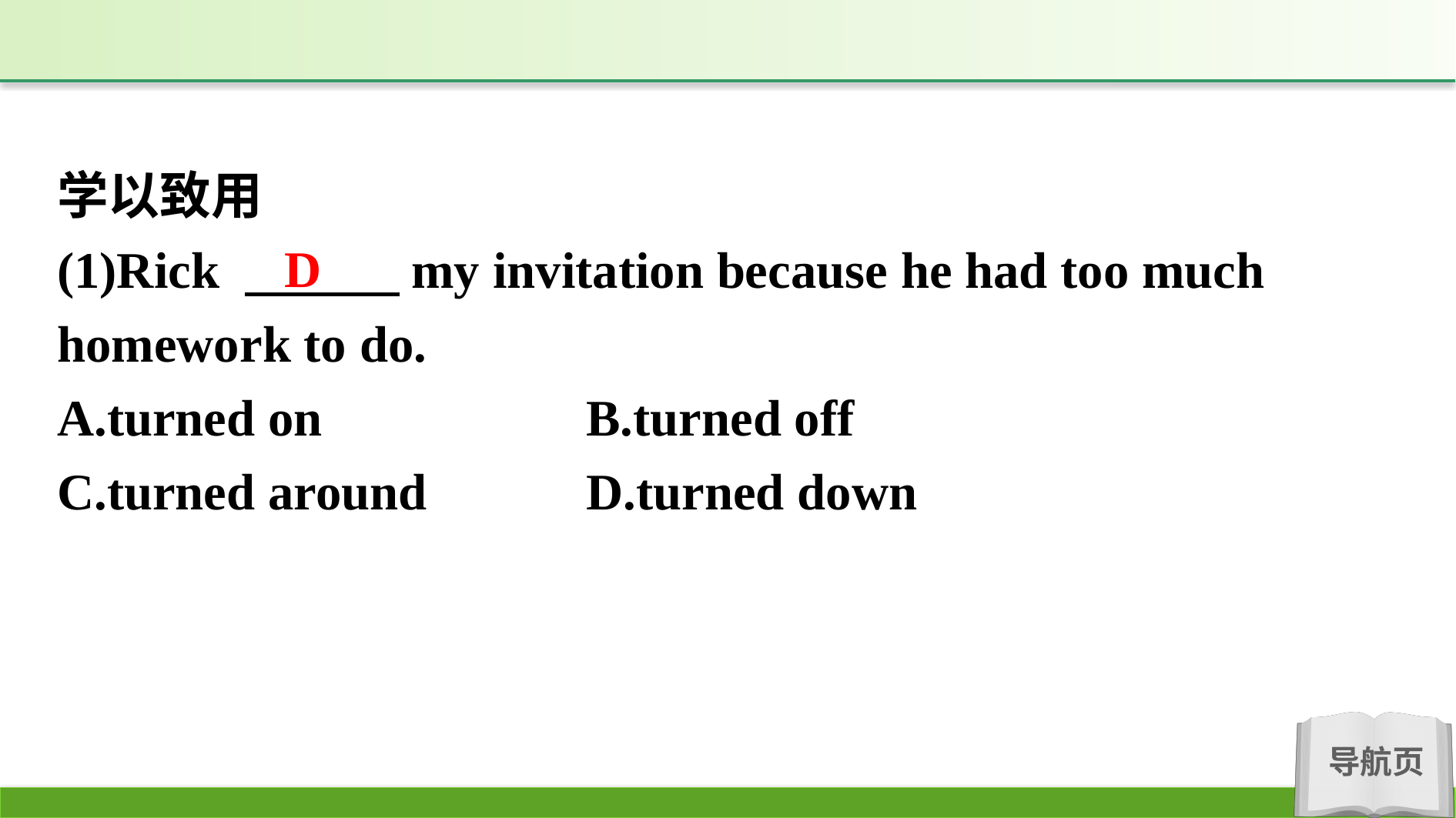

学以致用
(1)Rick 　　　my invitation because he had too much homework to do.
A.turned on 　　　　	B.turned off
C.turned around 		D.turned down
D